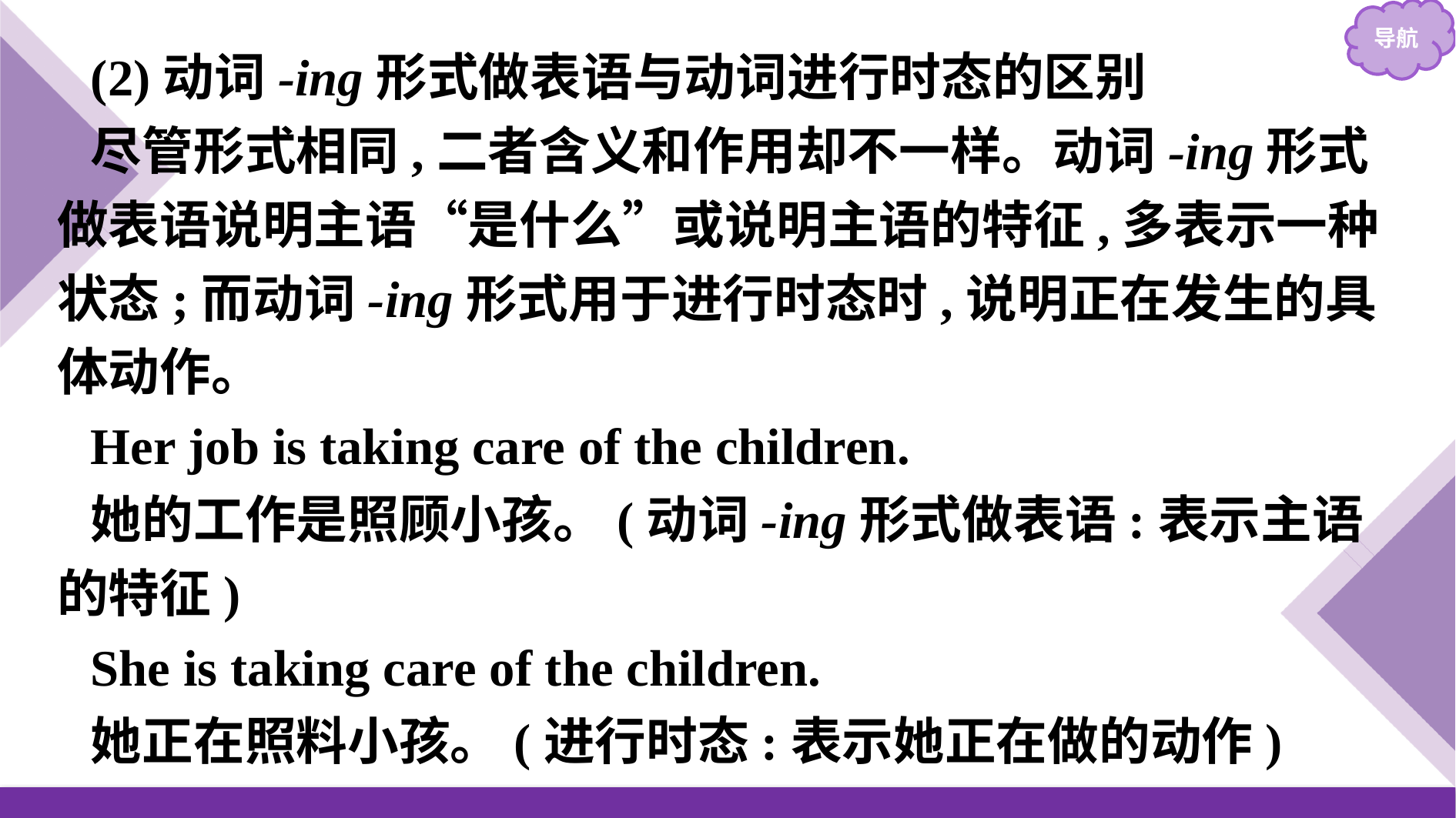

(2)动词-ing形式做表语与动词进行时态的区别
尽管形式相同,二者含义和作用却不一样。动词-ing形式做表语说明主语“是什么”或说明主语的特征,多表示一种状态;而动词-ing形式用于进行时态时,说明正在发生的具体动作。
Her job is taking care of the children.
她的工作是照顾小孩。(动词-ing形式做表语:表示主语的特征)
She is taking care of the children.
她正在照料小孩。(进行时态:表示她正在做的动作)